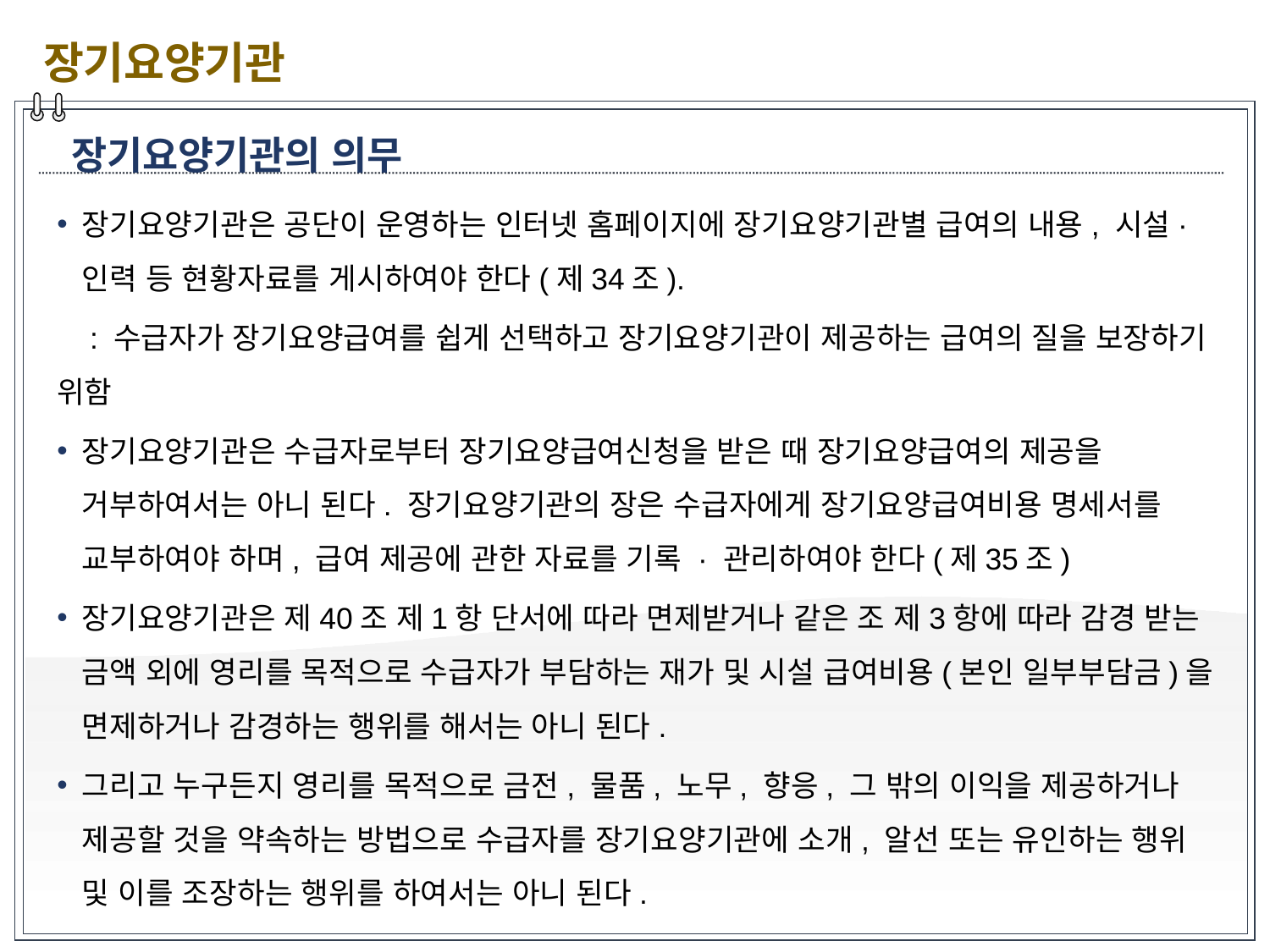

장기요양기관

장기요양기관의 의무

장기요양기관은 공단이 운영하는 인터넷 홈페이지에 장기요양기관별 급여의 내용, 시설·인력 등 현황자료를 게시하여야 한다(제34조).
    : 수급자가 장기요양급여를 쉽게 선택하고 장기요양기관이 제공하는 급여의 질을 보장하기 위함
장기요양기관은 수급자로부터 장기요양급여신청을 받은 때 장기요양급여의 제공을 거부하여서는 아니 된다. 장기요양기관의 장은 수급자에게 장기요양급여비용 명세서를 교부하여야 하며, 급여 제공에 관한 자료를 기록 · 관리하여야 한다(제35조)
장기요양기관은 제40조 제1항 단서에 따라 면제받거나 같은 조 제3항에 따라 감경 받는 금액 외에 영리를 목적으로 수급자가 부담하는 재가 및 시설 급여비용(본인 일부부담금)을 면제하거나 감경하는 행위를 해서는 아니 된다.
그리고 누구든지 영리를 목적으로 금전, 물품, 노무, 향응, 그 밖의 이익을 제공하거나 제공할 것을 약속하는 방법으로 수급자를 장기요양기관에 소개, 알선 또는 유인하는 행위 및 이를 조장하는 행위를 하여서는 아니 된다.